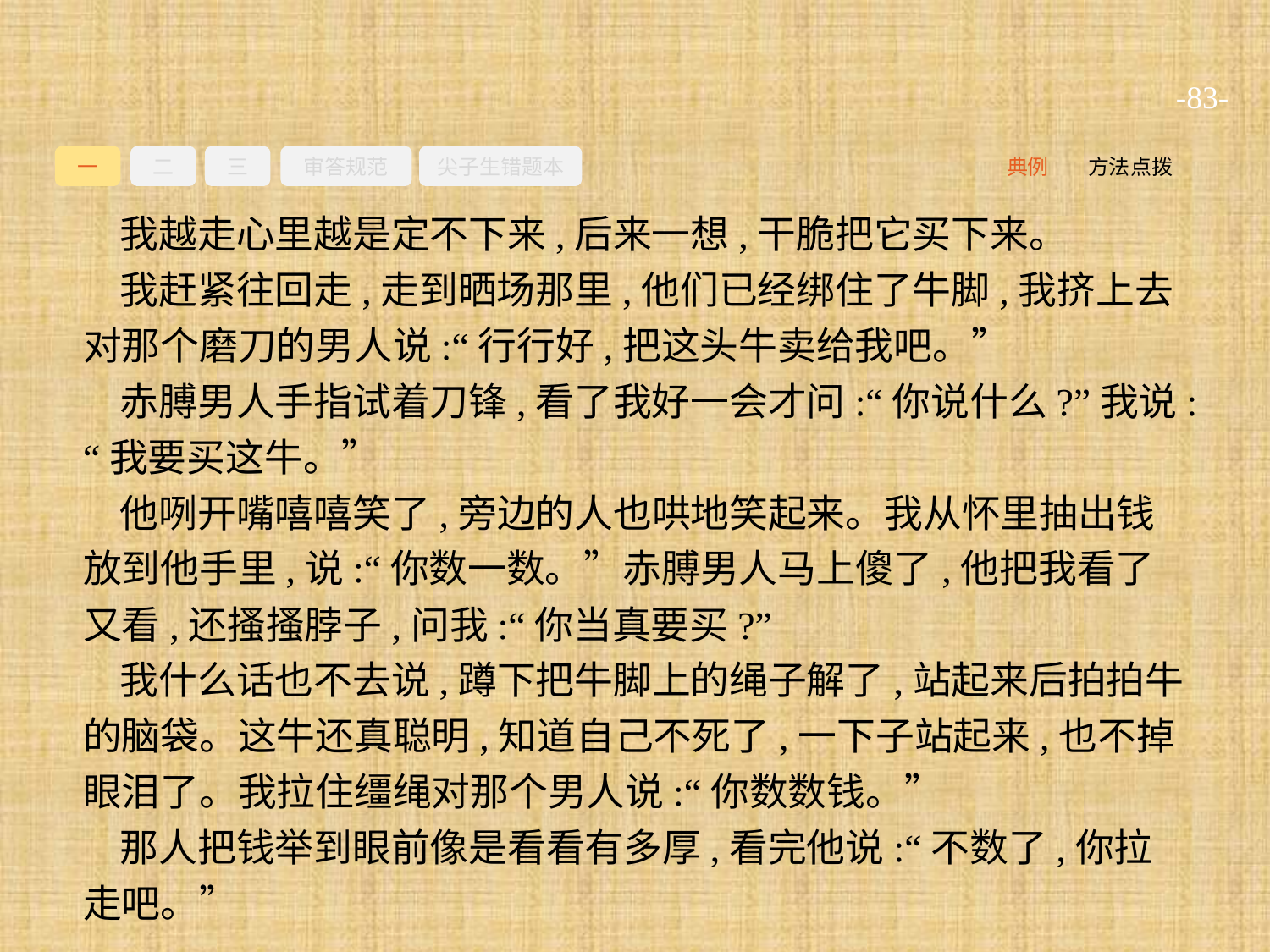

-83-
一
二
三
审答规范
尖子生错题本
典例
方法点拨
我越走心里越是定不下来,后来一想,干脆把它买下来。
我赶紧往回走,走到晒场那里,他们已经绑住了牛脚,我挤上去对那个磨刀的男人说:“行行好,把这头牛卖给我吧。”
赤膊男人手指试着刀锋,看了我好一会才问:“你说什么?”我说:“我要买这牛。”
他咧开嘴嘻嘻笑了,旁边的人也哄地笑起来。我从怀里抽出钱放到他手里,说:“你数一数。”赤膊男人马上傻了,他把我看了又看,还搔搔脖子,问我:“你当真要买?”
我什么话也不去说,蹲下把牛脚上的绳子解了,站起来后拍拍牛的脑袋。这牛还真聪明,知道自己不死了,一下子站起来,也不掉眼泪了。我拉住缰绳对那个男人说:“你数数钱。”
那人把钱举到眼前像是看看有多厚,看完他说:“不数了,你拉走吧。”